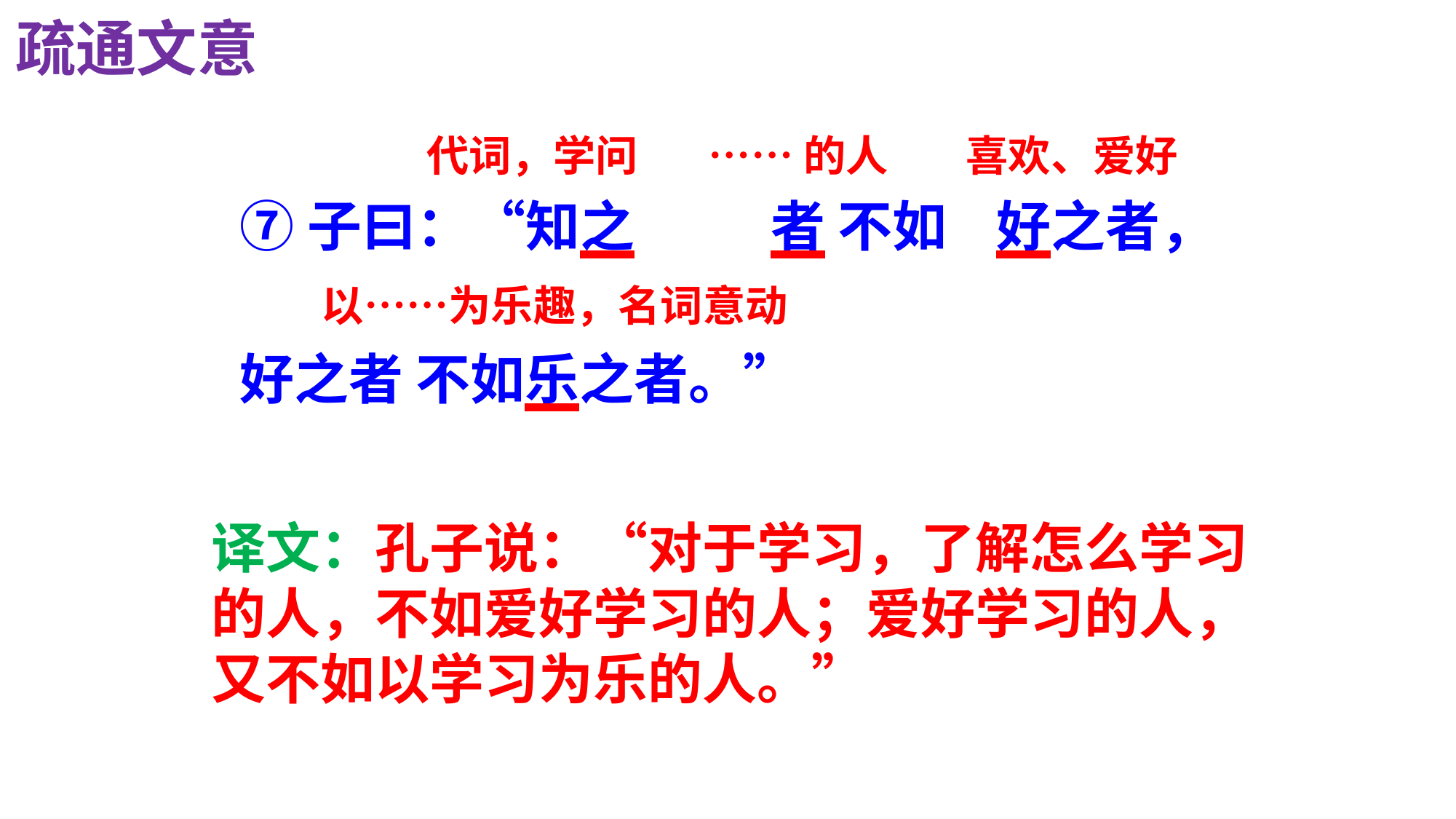

疏通文意
代词，学问
……的人
喜欢、爱好
⑦子曰：“知之           者 不如    好之者，

好之者 不如乐之者。”
以……为乐趣，名词意动
译文：孔子说：“对于学习，了解怎么学习的人，不如爱好学习的人；爱好学习的人，又不如以学习为乐的人。”